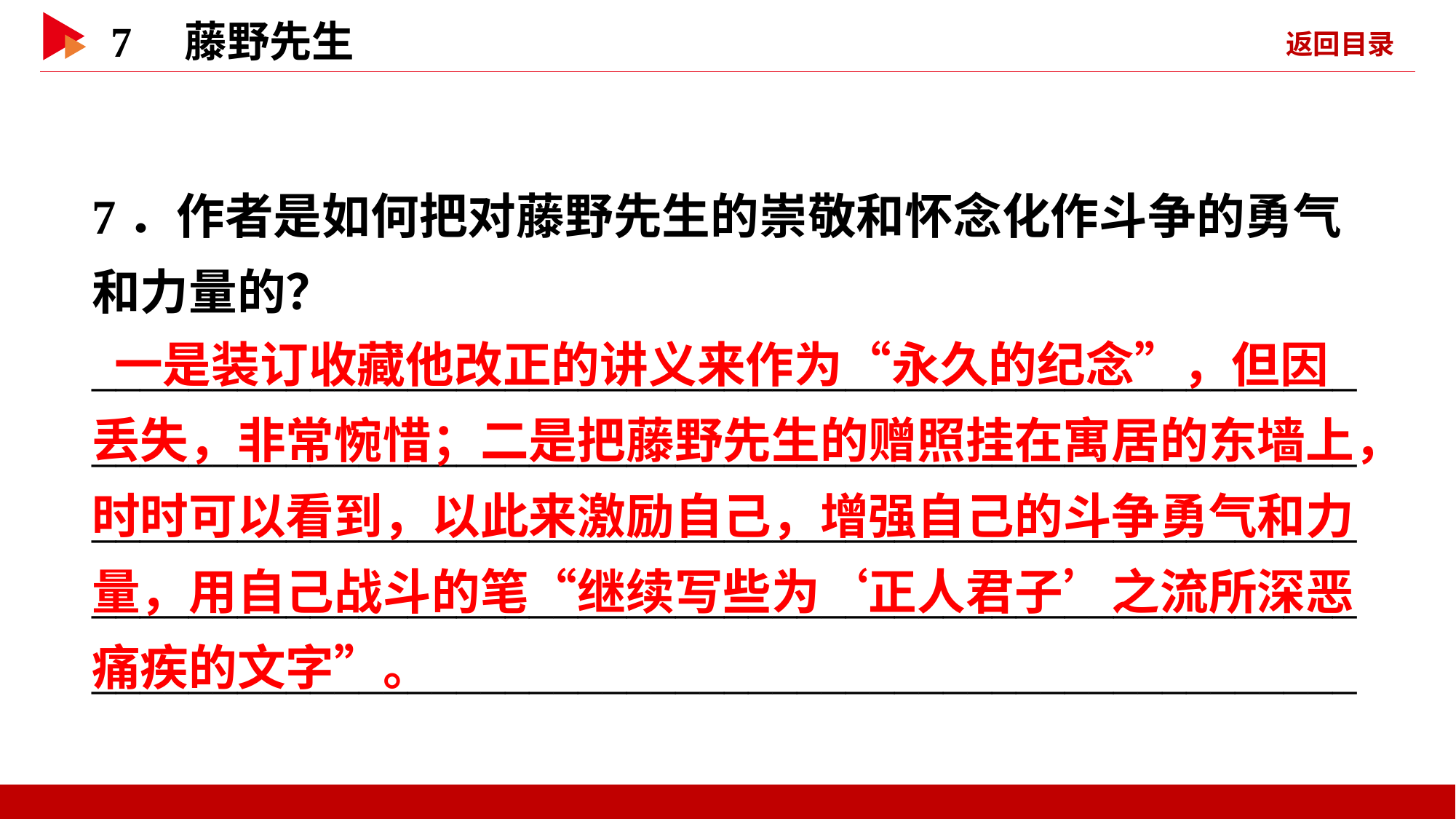

7．作者是如何把对藤野先生的崇敬和怀念化作斗争的勇气和力量的？
____________________________________________________________________________________________________________________________________________________________________________________________________________________________________________________________________
 一是装订收藏他改正的讲义来作为“永久的纪念”，但因丢失，非常惋惜；二是把藤野先生的赠照挂在寓居的东墙上，时时可以看到，以此来激励自己，增强自己的斗争勇气和力量，用自己战斗的笔“继续写些为‘正人君子’之流所深恶痛疾的文字”。